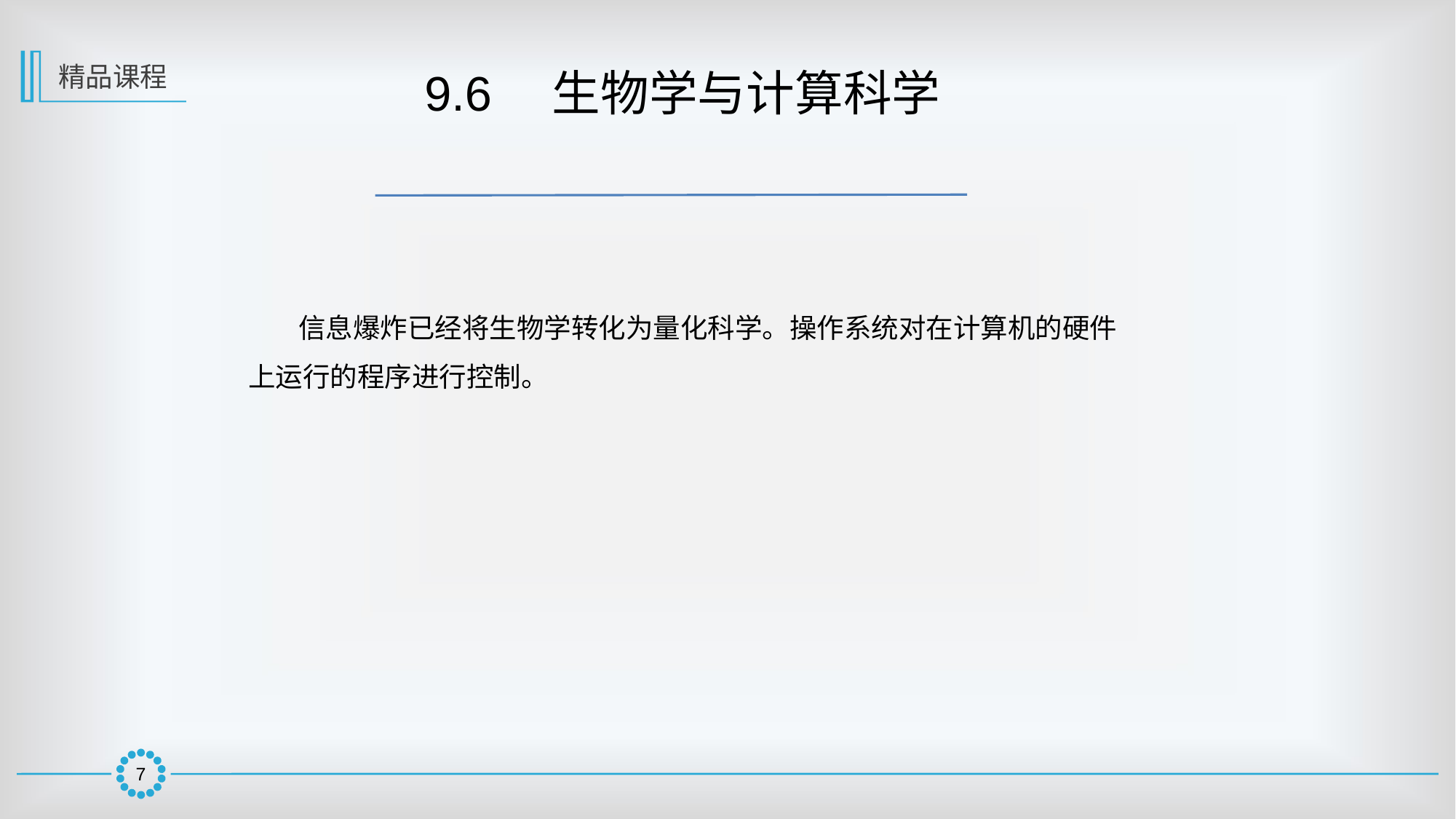

精品课程
 9.6　生物学与计算科学

       信息爆炸已经将生物学转化为量化科学。操作系统对在计算机的硬件上运行的程序进行控制。

7